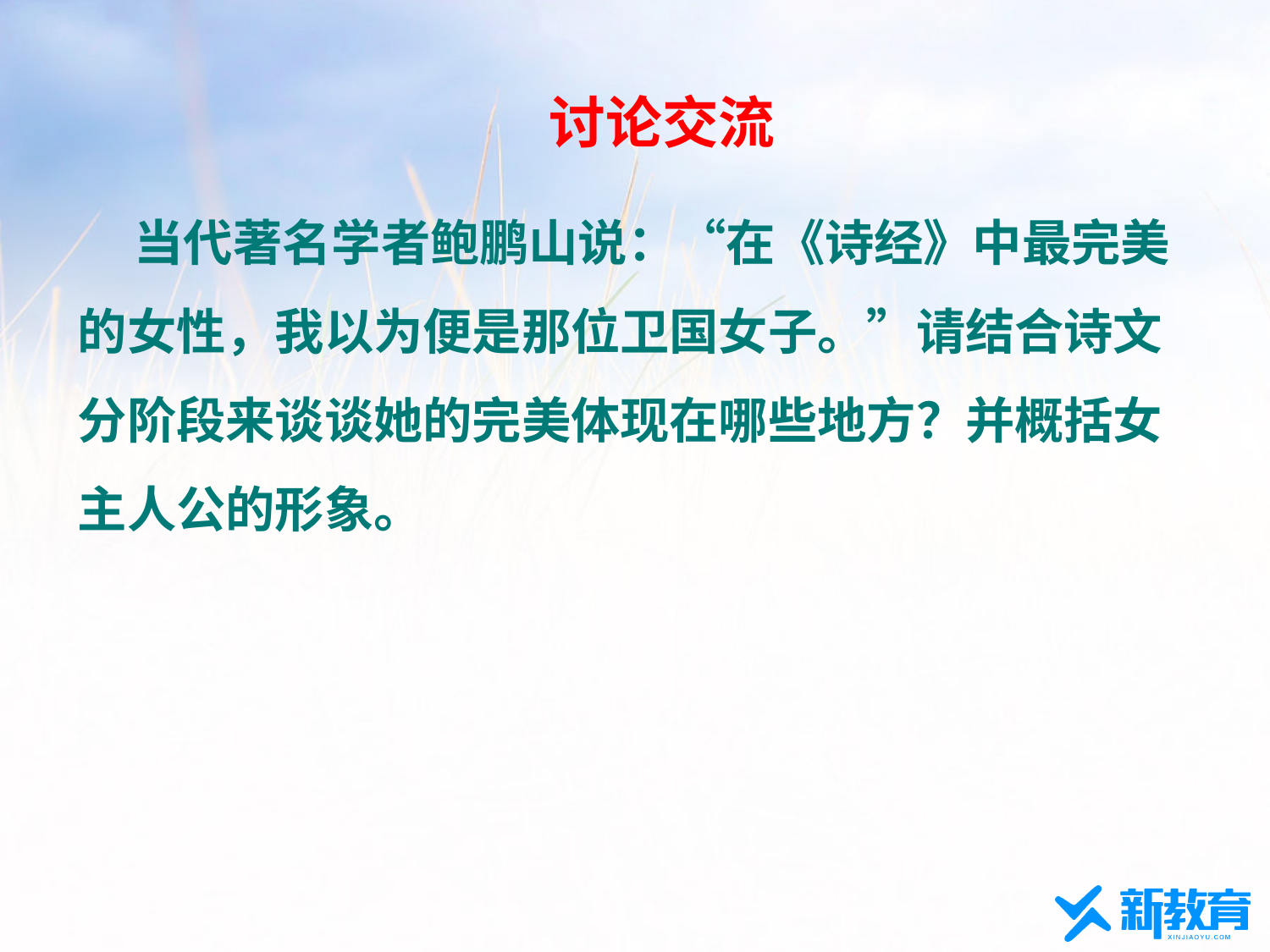

讨论交流
    当代著名学者鲍鹏山说：“在《诗经》中最完美的女性，我以为便是那位卫国女子。”请结合诗文分阶段来谈谈她的完美体现在哪些地方？并概括女主人公的形象。